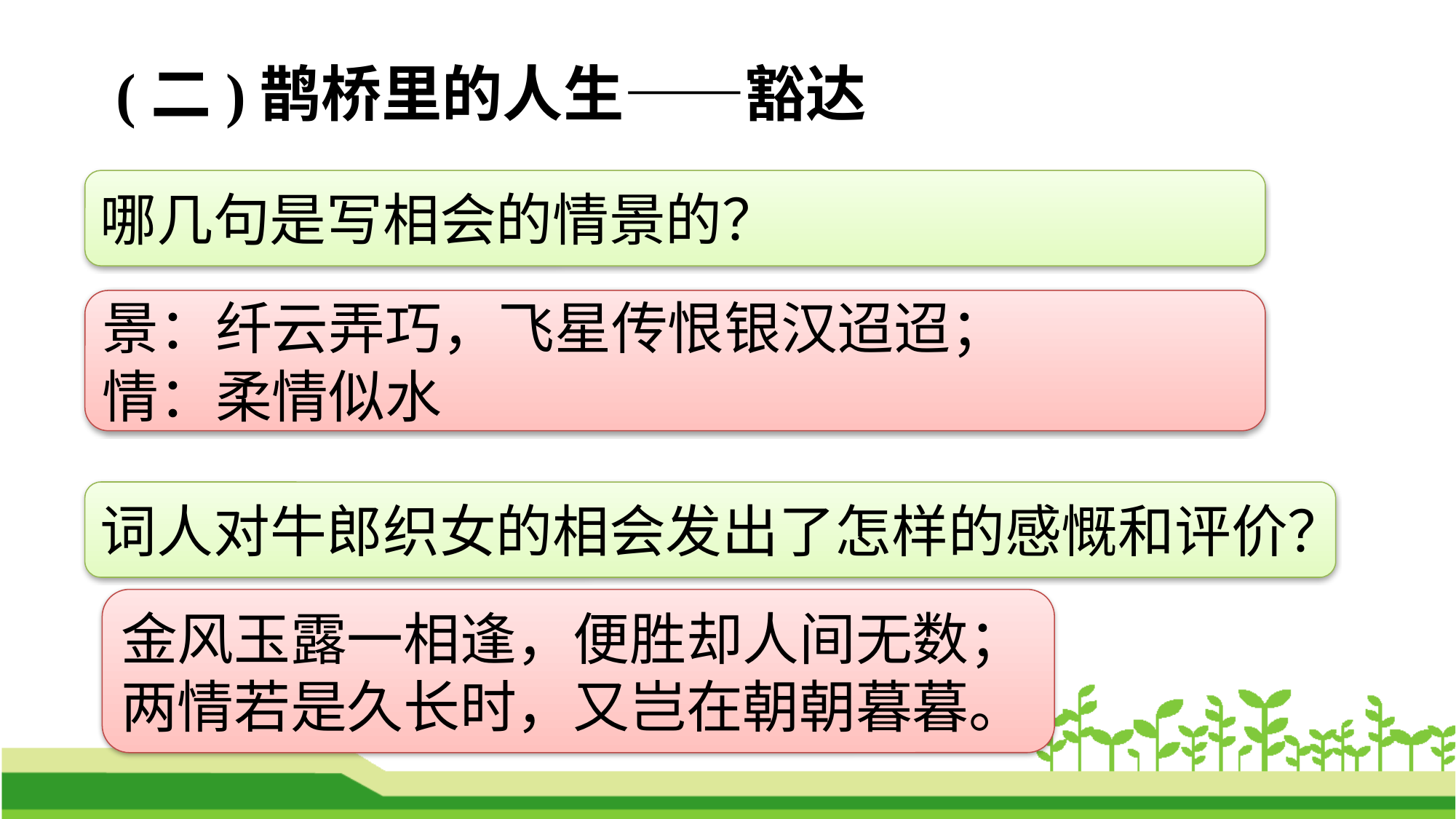

(二)鹊桥里的人生——豁达
哪几句是写相会的情景的？
景：纤云弄巧，飞星传恨银汉迢迢；
情：柔情似水
词人对牛郎织女的相会发出了怎样的感慨和评价？
金风玉露一相逢，便胜却人间无数；
两情若是久长时，又岂在朝朝暮暮。